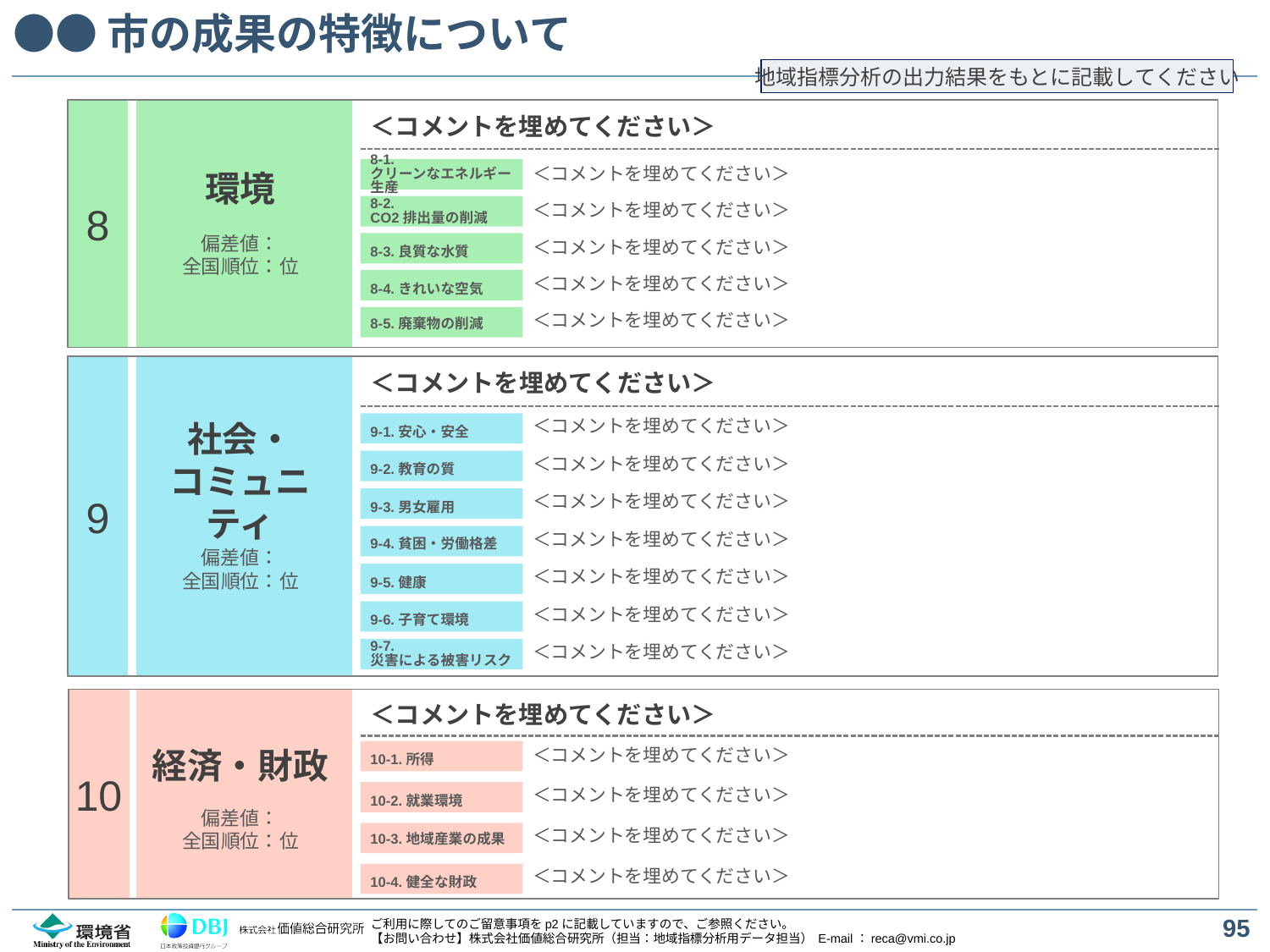

# ●●市の成果の特徴について
地域指標分析の出力結果をもとに記載してください
8

＜コメントを埋めてください＞
環境
8-1.
クリーンなエネルギー生産
＜コメントを埋めてください＞
8-2.
CO2排出量の削減
＜コメントを埋めてください＞
偏差値：
全国順位：位
＜コメントを埋めてください＞
8-3.良質な水質
＜コメントを埋めてください＞
8-4.きれいな空気
＜コメントを埋めてください＞
8-5.廃棄物の削減
9

＜コメントを埋めてください＞
＜コメントを埋めてください＞
9-1.安心・安全
社会・
コミュニティ
＜コメントを埋めてください＞
9-2.教育の質
＜コメントを埋めてください＞
9-3.男女雇用
＜コメントを埋めてください＞
9-4.貧困・労働格差
偏差値：
全国順位：位
＜コメントを埋めてください＞
9-5.健康
＜コメントを埋めてください＞
9-6.子育て環境
＜コメントを埋めてください＞
9-7.
災害による被害リスク
10

＜コメントを埋めてください＞
経済・財政
＜コメントを埋めてください＞
10-1.所得
＜コメントを埋めてください＞
10-2.就業環境
偏差値：
全国順位：位
＜コメントを埋めてください＞
10-3.地域産業の成果
＜コメントを埋めてください＞
10-4.健全な財政
95